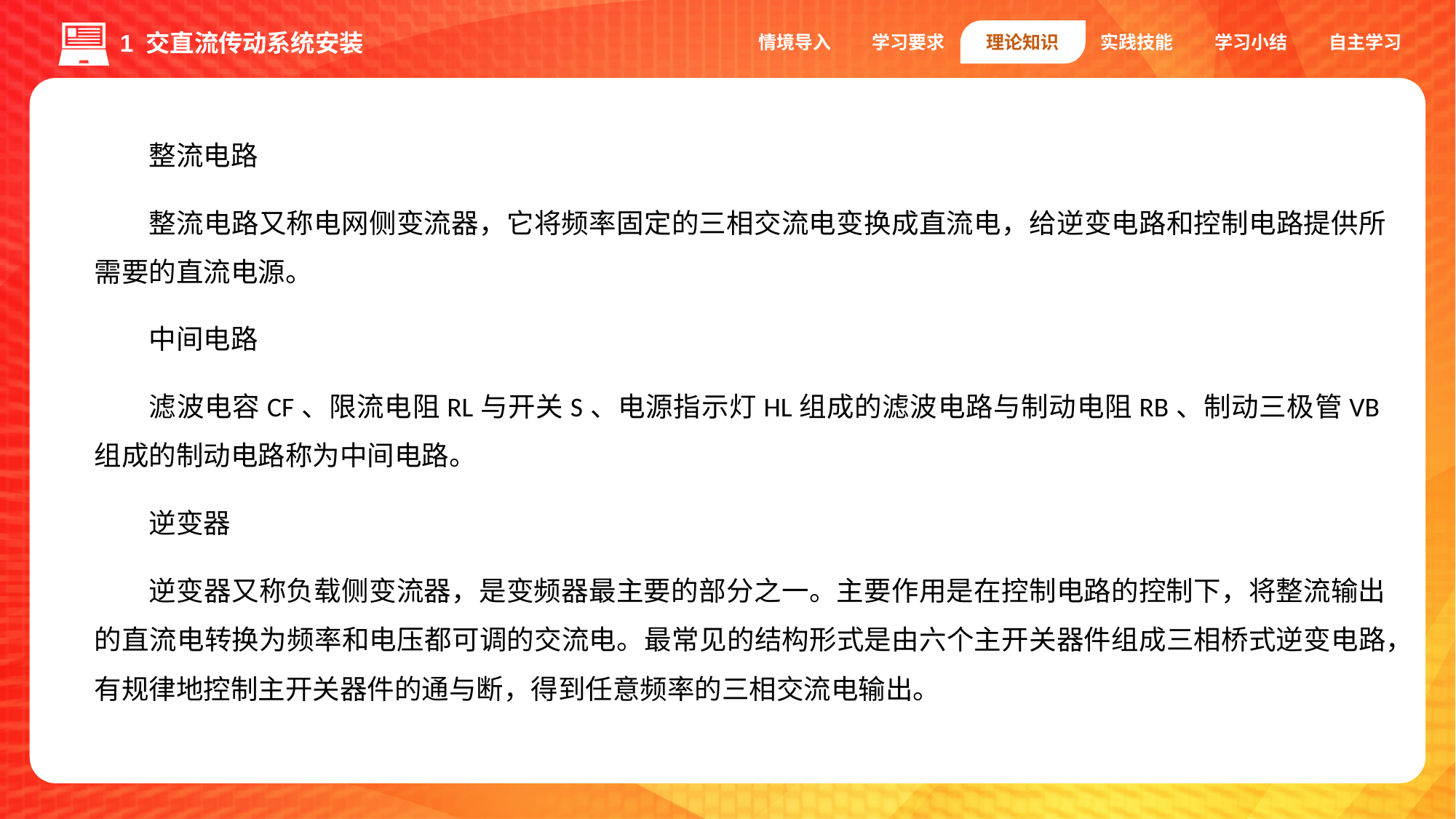

情境导入
学习要求
理论知识
实践技能
学习小结
自主学习
1 交直流传动系统安装

整流电路
整流电路又称电网侧变流器，它将频率固定的三相交流电变换成直流电，给逆变电路和控制电路提供所需要的直流电源。
中间电路
滤波电容CF、限流电阻RL与开关S、电源指示灯HL组成的滤波电路与制动电阻RB、制动三极管VB组成的制动电路称为中间电路。
逆变器
逆变器又称负载侧变流器，是变频器最主要的部分之一。主要作用是在控制电路的控制下，将整流输出的直流电转换为频率和电压都可调的交流电。最常见的结构形式是由六个主开关器件组成三相桥式逆变电路，有规律地控制主开关器件的通与断，得到任意频率的三相交流电输出。
1.编码器